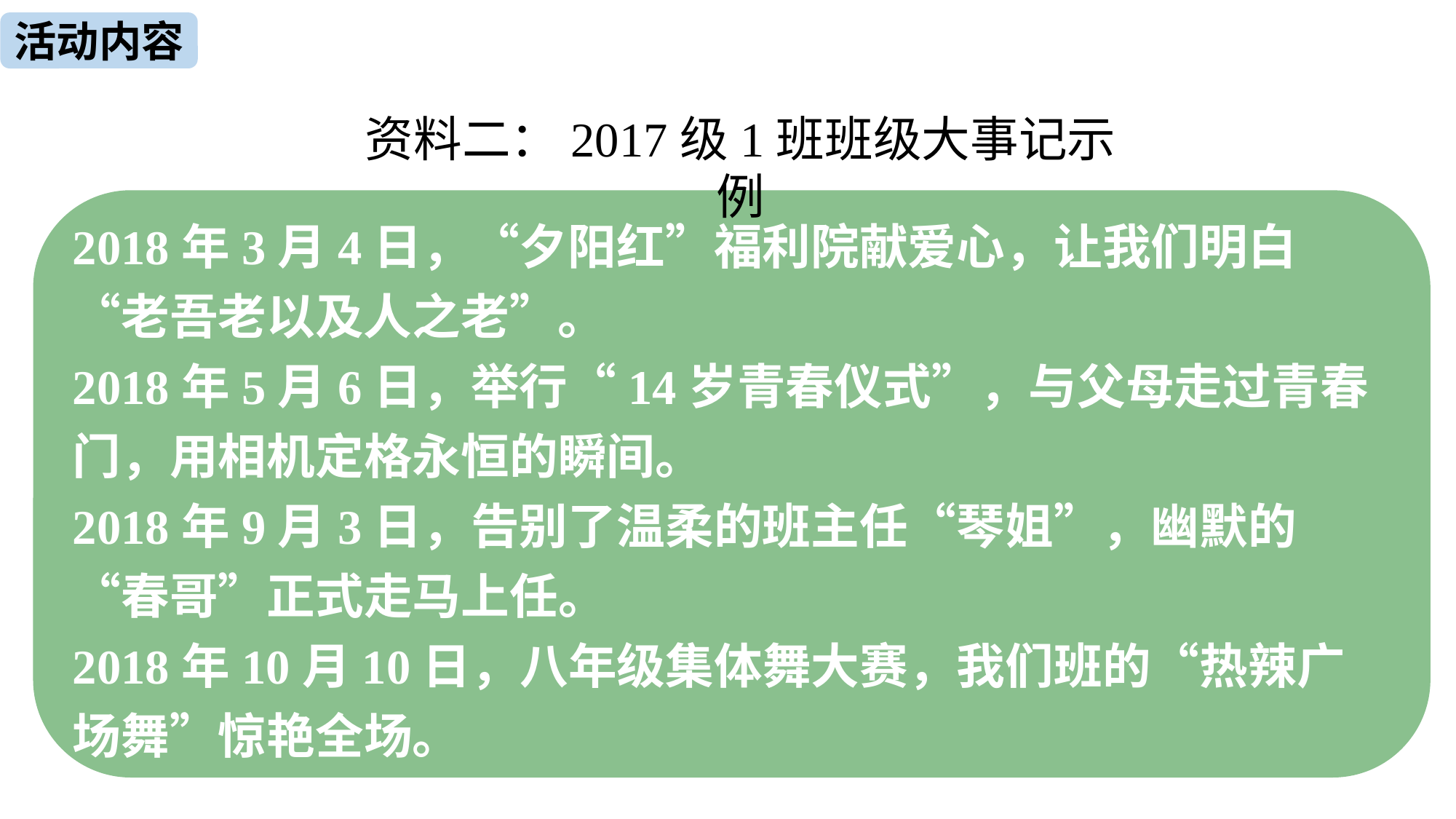

活动内容
资料二：2017级1班班级大事记示例
2018年3月4日，“夕阳红”福利院献爱心，让我们明白“老吾老以及人之老”。
2018年5月6日，举行“14岁青春仪式”，与父母走过青春门，用相机定格永恒的瞬间。
2018年9月3日，告别了温柔的班主任“琴姐”，幽默的“春哥”正式走马上任。
2018年10月10日，八年级集体舞大赛，我们班的“热辣广场舞”惊艳全场。